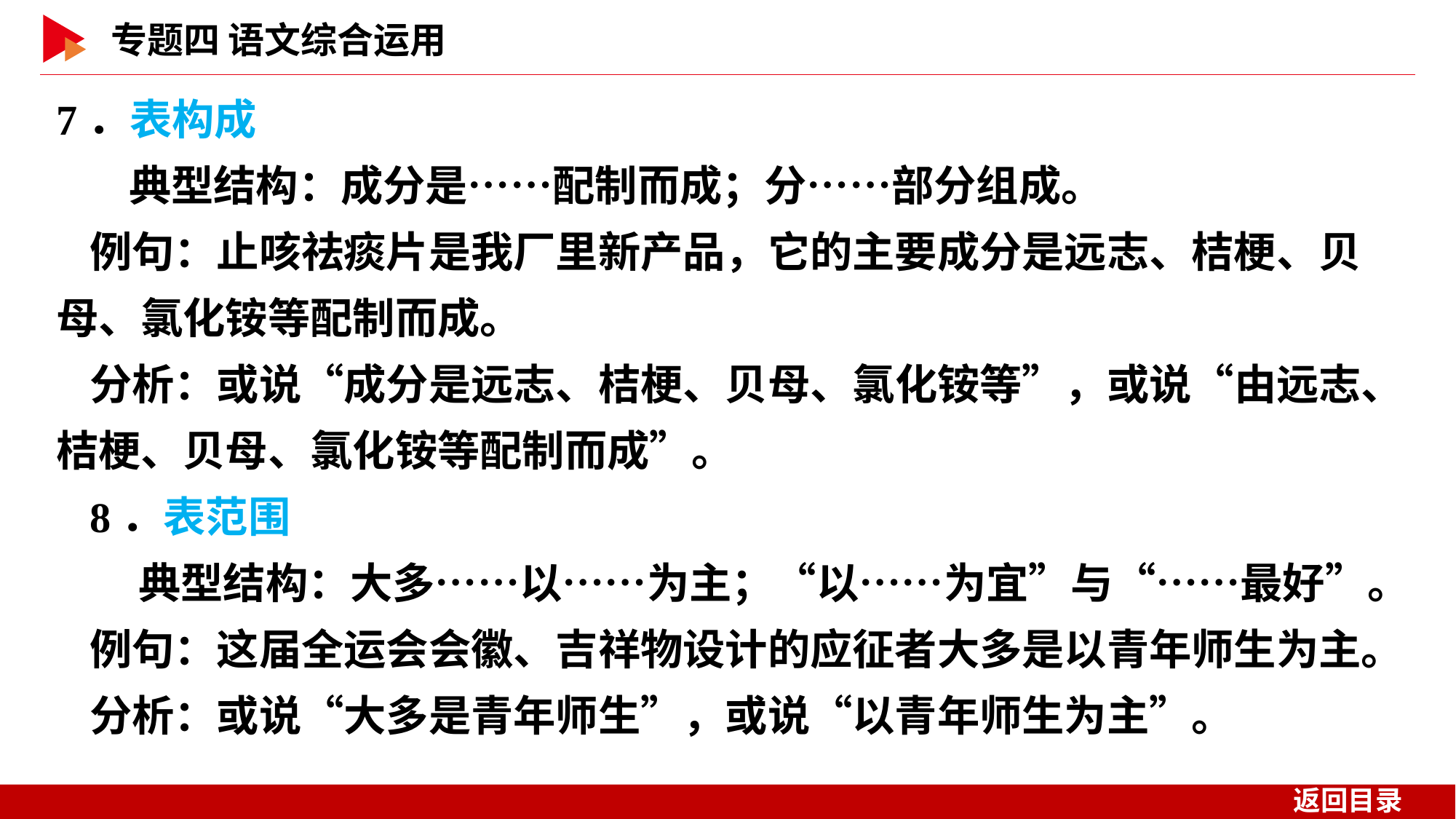

7．表构成
   典型结构：成分是……配制而成；分……部分组成。
例句：止咳祛痰片是我厂里新产品，它的主要成分是远志、桔梗、贝母、氯化铵等配制而成。
分析：或说“成分是远志、桔梗、贝母、氯化铵等”，或说“由远志、桔梗、贝母、氯化铵等配制而成”。
8．表范围
    典型结构：大多……以……为主；“以……为宜”与“……最好”。
例句：这届全运会会徽、吉祥物设计的应征者大多是以青年师生为主。
分析：或说“大多是青年师生”，或说“以青年师生为主”。